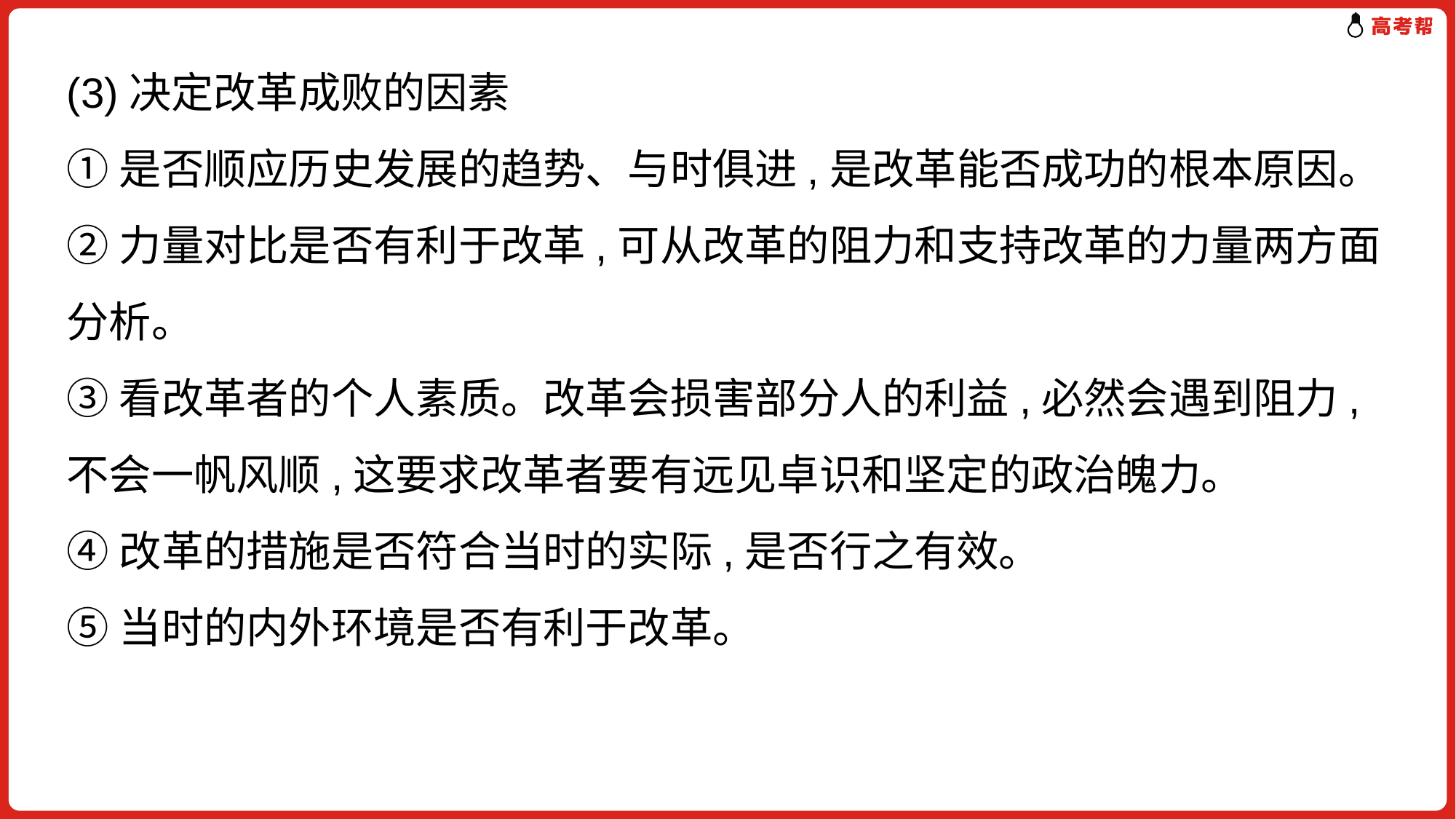

(3)决定改革成败的因素
①是否顺应历史发展的趋势、与时俱进,是改革能否成功的根本原因。
②力量对比是否有利于改革,可从改革的阻力和支持改革的力量两方面分析。
③看改革者的个人素质。改革会损害部分人的利益,必然会遇到阻力,不会一帆风顺,这要求改革者要有远见卓识和坚定的政治魄力。
④改革的措施是否符合当时的实际,是否行之有效。
⑤当时的内外环境是否有利于改革。